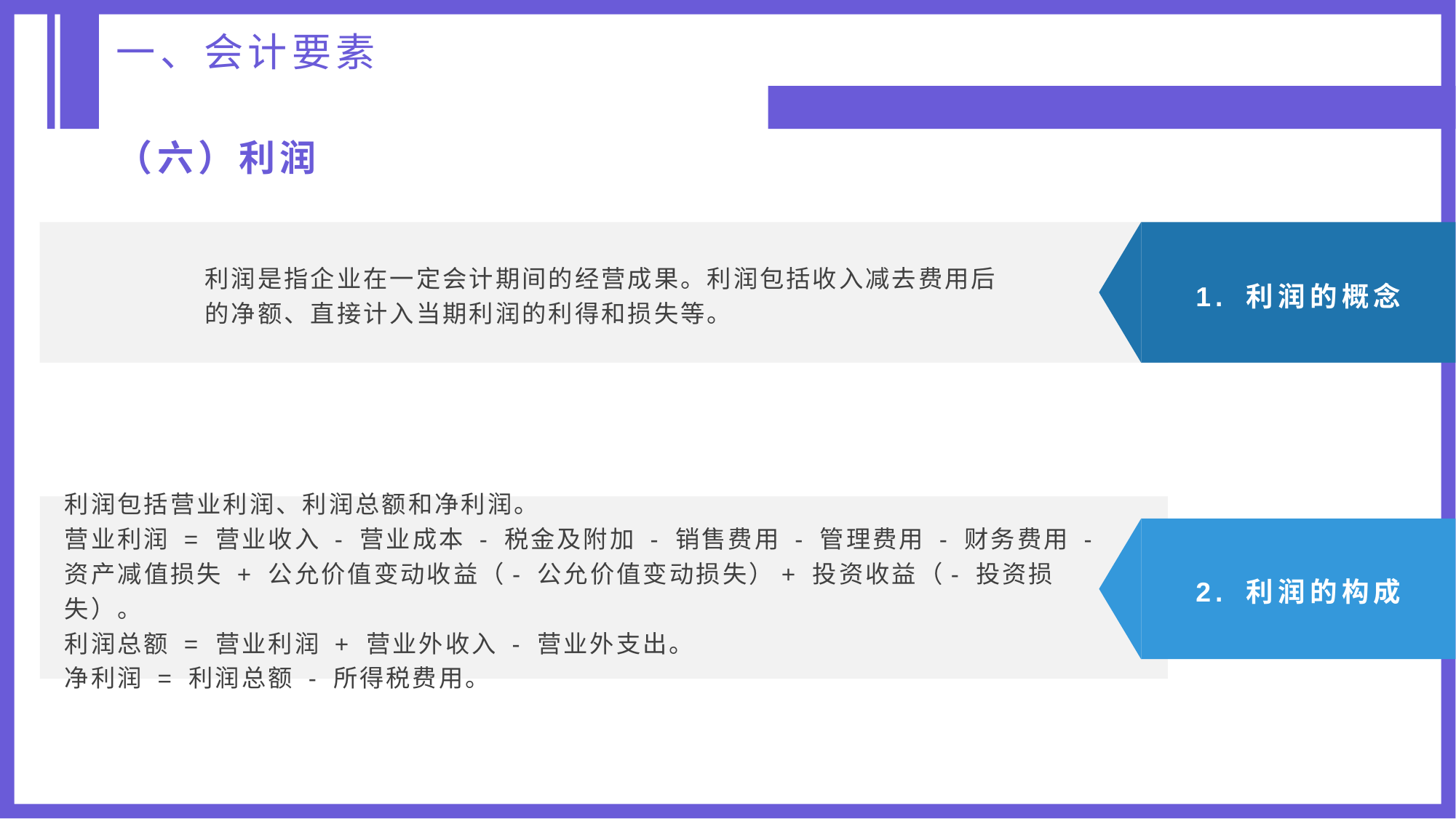

一、会计要素
（六）利润
利润是指企业在一定会计期间的经营成果。利润包括收入减去费用后的净额、直接计入当期利润的利得和损失等。

1. 利润的概念

利润包括营业利润、利润总额和净利润。
营业利润 = 营业收入 - 营业成本 - 税金及附加 - 销售费用 - 管理费用 - 财务费用 - 资产减值损失 + 公允价值变动收益（- 公允价值变动损失）+ 投资收益（- 投资损失）。
利润总额 = 营业利润 + 营业外收入 - 营业外支出。
净利润 = 利润总额 - 所得税费用。

2. 利润的构成